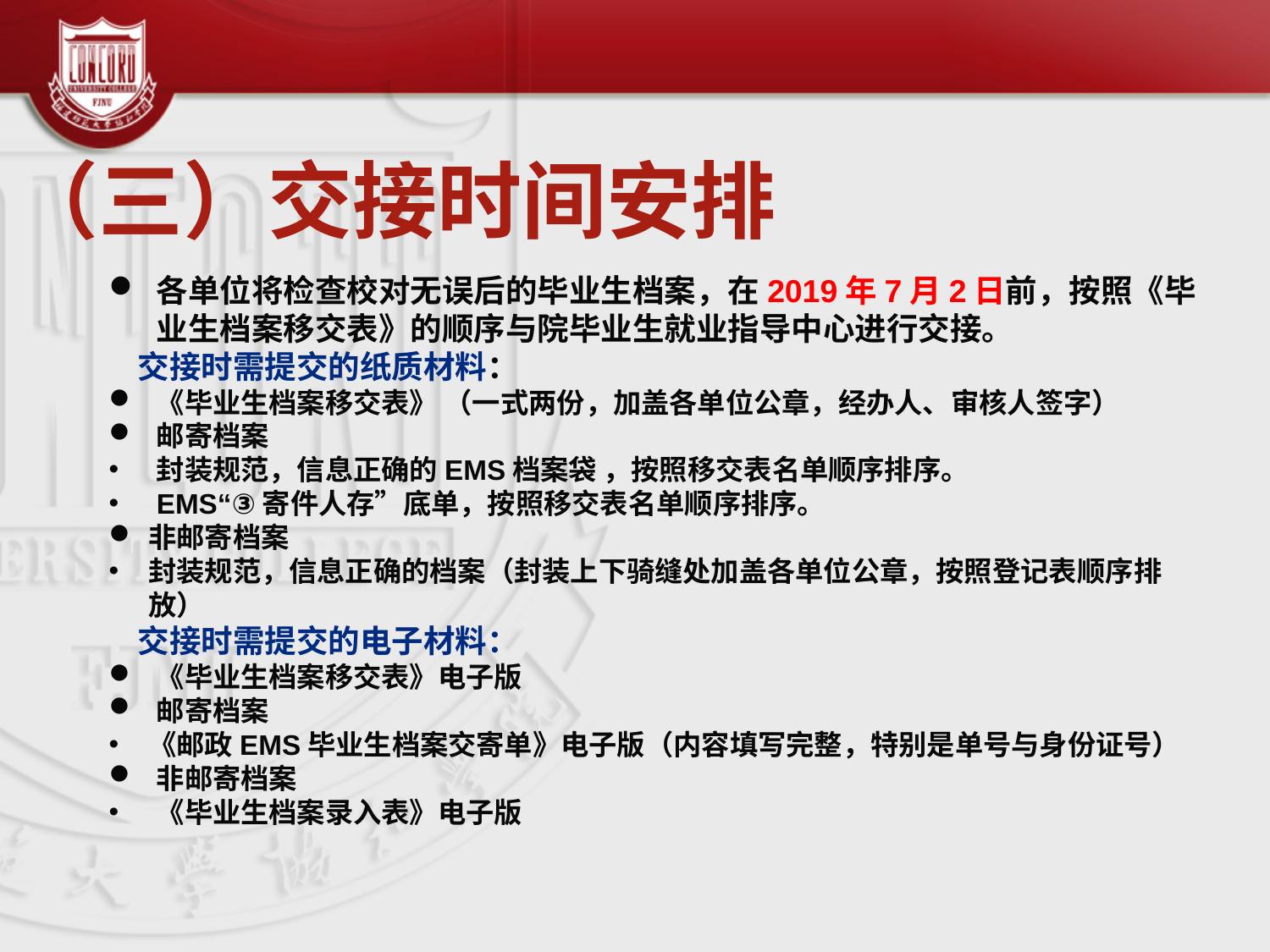

# （三）交接时间安排
各单位将检查校对无误后的毕业生档案，在2019年7月2日前，按照《毕业生档案移交表》的顺序与院毕业生就业指导中心进行交接。
   交接时需提交的纸质材料：
《毕业生档案移交表》 （一式两份，加盖各单位公章，经办人、审核人签字）
邮寄档案
封装规范，信息正确的EMS档案袋 ，按照移交表名单顺序排序。
EMS“③寄件人存”底单，按照移交表名单顺序排序。
非邮寄档案
封装规范，信息正确的档案（封装上下骑缝处加盖各单位公章，按照登记表顺序排放）
    交接时需提交的电子材料：
《毕业生档案移交表》电子版
邮寄档案
《邮政EMS毕业生档案交寄单》电子版（内容填写完整，特别是单号与身份证号）
非邮寄档案
《毕业生档案录入表》电子版